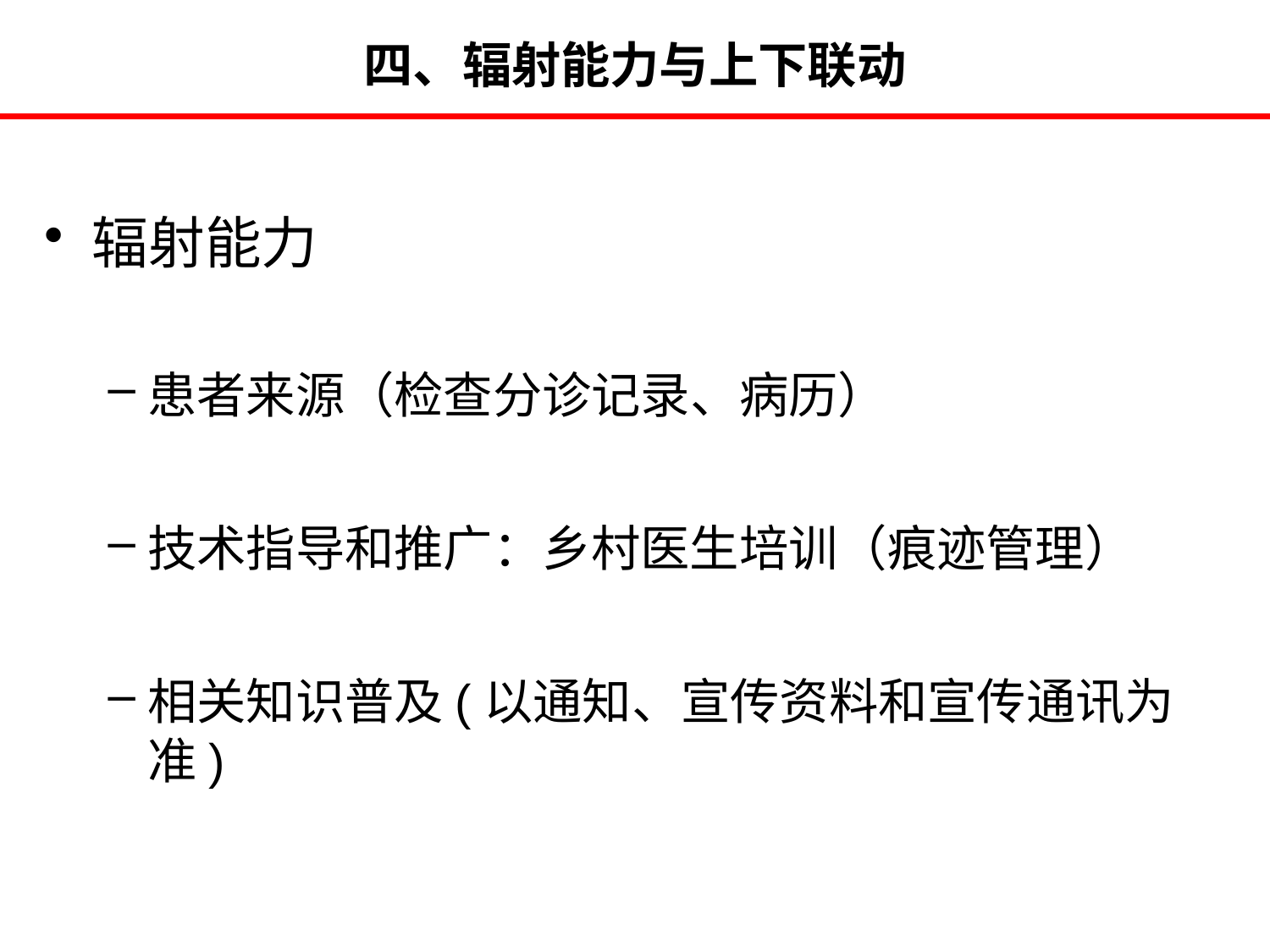

# 四、辐射能力与上下联动
辐射能力

患者来源（检查分诊记录、病历）

技术指导和推广：乡村医生培训（痕迹管理）

相关知识普及(以通知、宣传资料和宣传通讯为准)